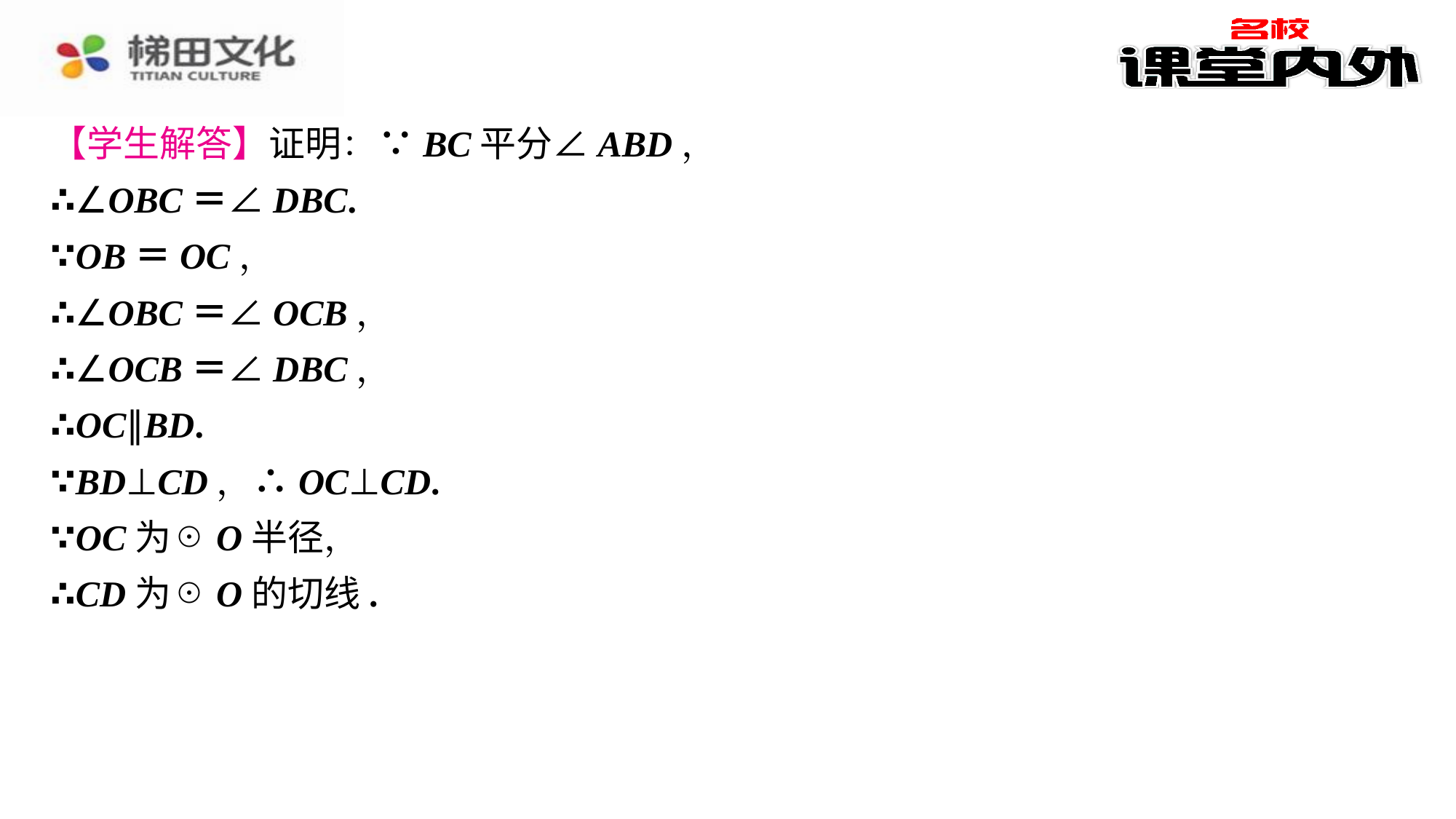

【学生解答】证明：∵BC平分∠ABD，
∴∠OBC＝∠DBC.
∵OB＝OC，
∴∠OBC＝∠OCB，
∴∠OCB＝∠DBC，
∴OC∥BD.
∵BD⊥CD，∴OC⊥CD.
∵OC为☉O半径，
∴CD为☉O的切线.